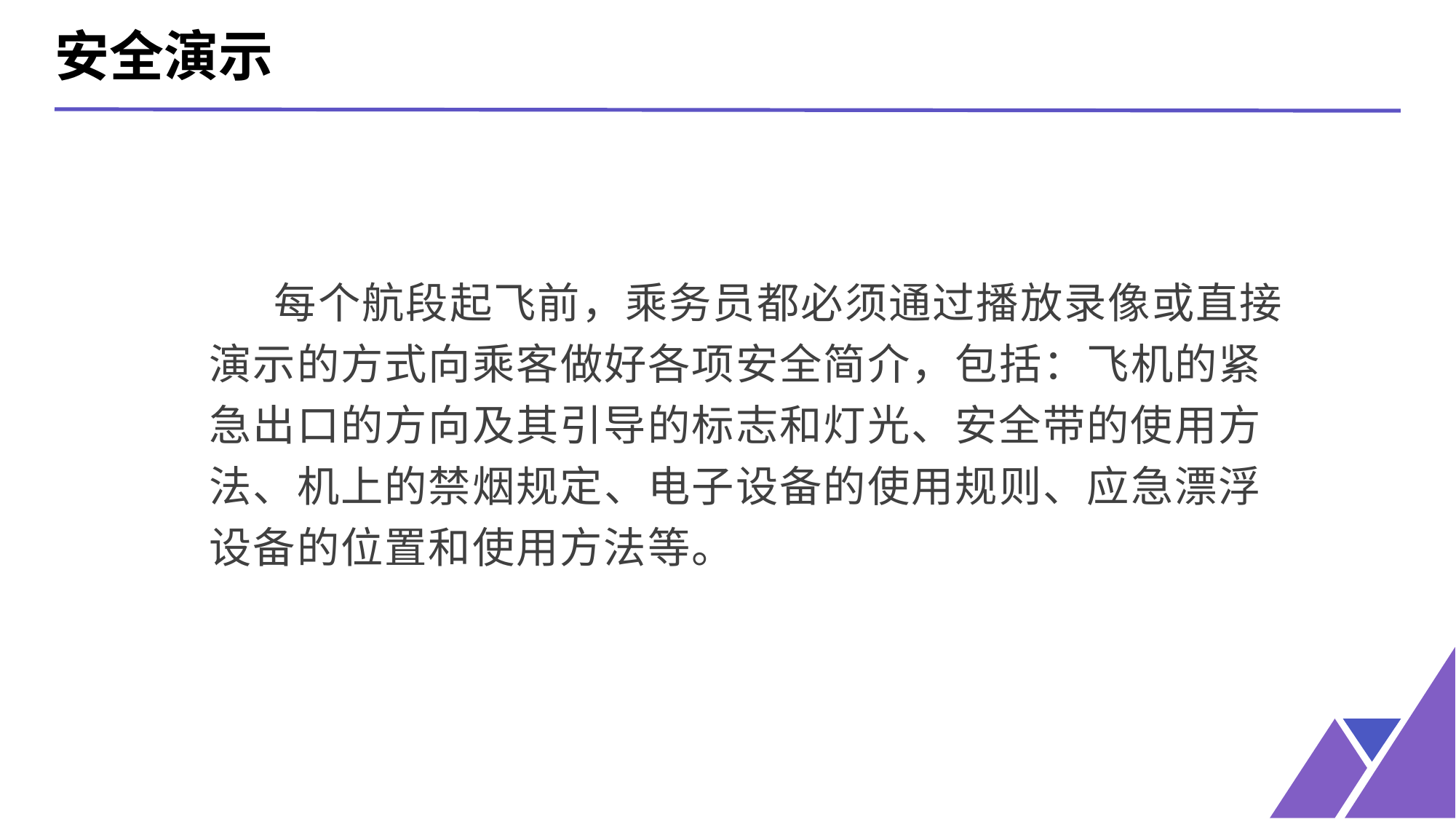

安全演示
     每个航段起飞前，乘务员都必须通过播放录像或直接演示的方式向乘客做好各项安全简介，包括：飞机的紧急出口的方向及其引导的标志和灯光、安全带的使用方法、机上的禁烟规定、电子设备的使用规则、应急漂浮设备的位置和使用方法等。